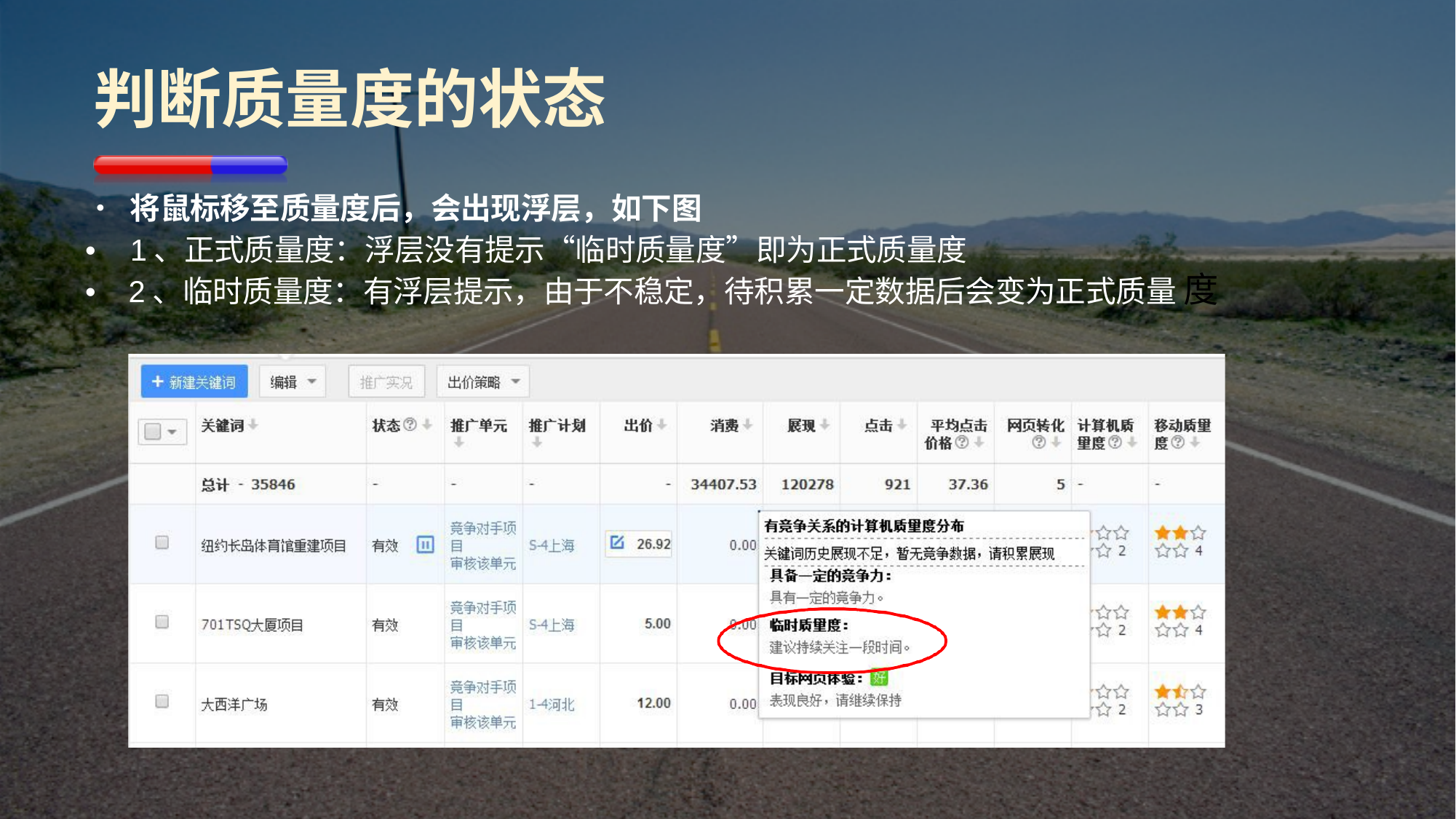

# 判断质量度的状态
•	将鼠标移至质量度后，会出现浮层，如下图
•	1、正式质量度：浮层没有提示“临时质量度”即为正式质量度

•	2、临时质量度：有浮层提示，由于不稳定，待积累一定数据后会变为正式质量 度